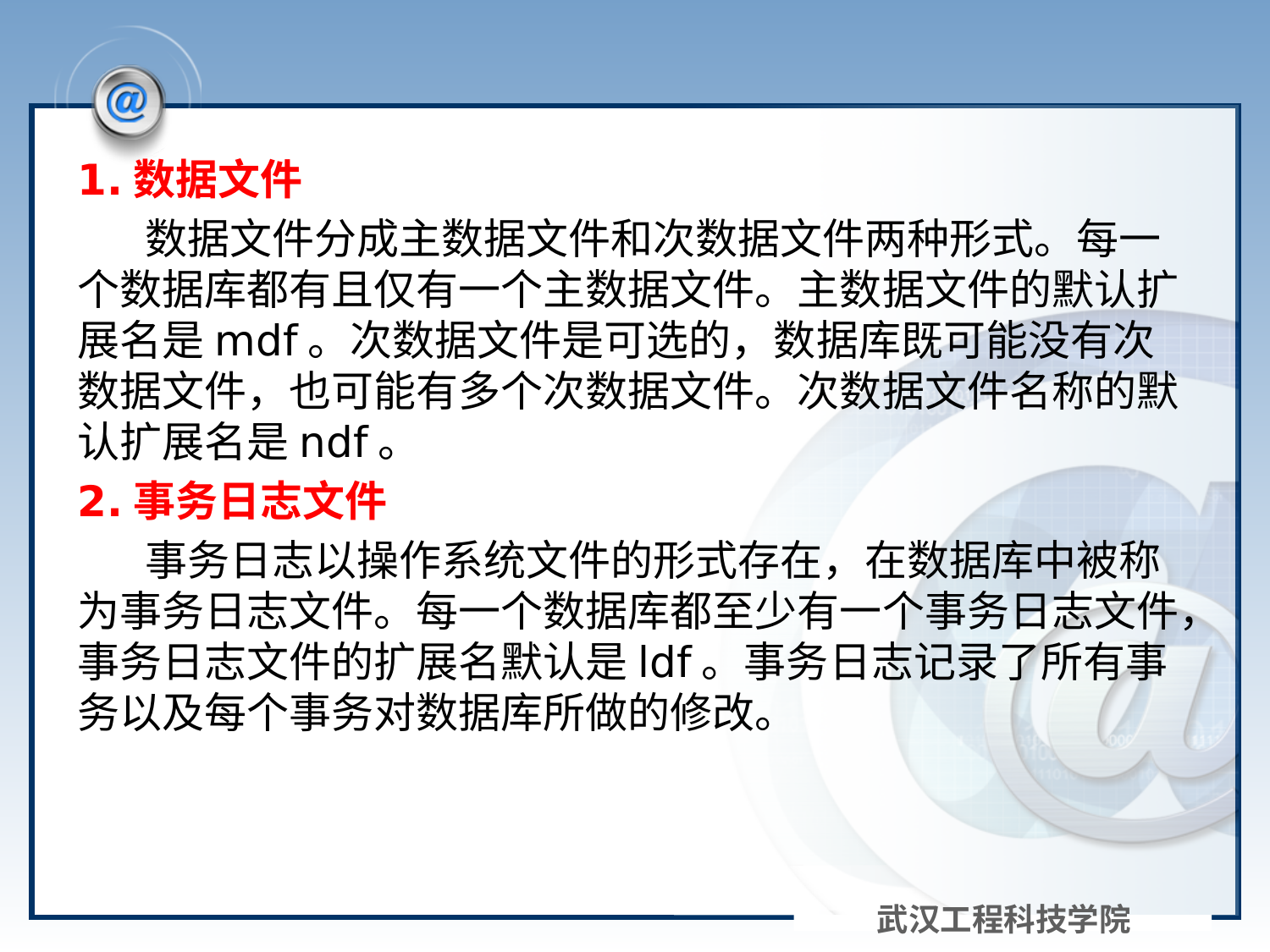

#
1.数据文件
      数据文件分成主数据文件和次数据文件两种形式。每一个数据库都有且仅有一个主数据文件。主数据文件的默认扩展名是mdf。次数据文件是可选的，数据库既可能没有次数据文件，也可能有多个次数据文件。次数据文件名称的默认扩展名是ndf。
2.事务日志文件
      事务日志以操作系统文件的形式存在，在数据库中被称为事务日志文件。每一个数据库都至少有一个事务日志文件，事务日志文件的扩展名默认是ldf。事务日志记录了所有事务以及每个事务对数据库所做的修改。

武汉工程科技学院